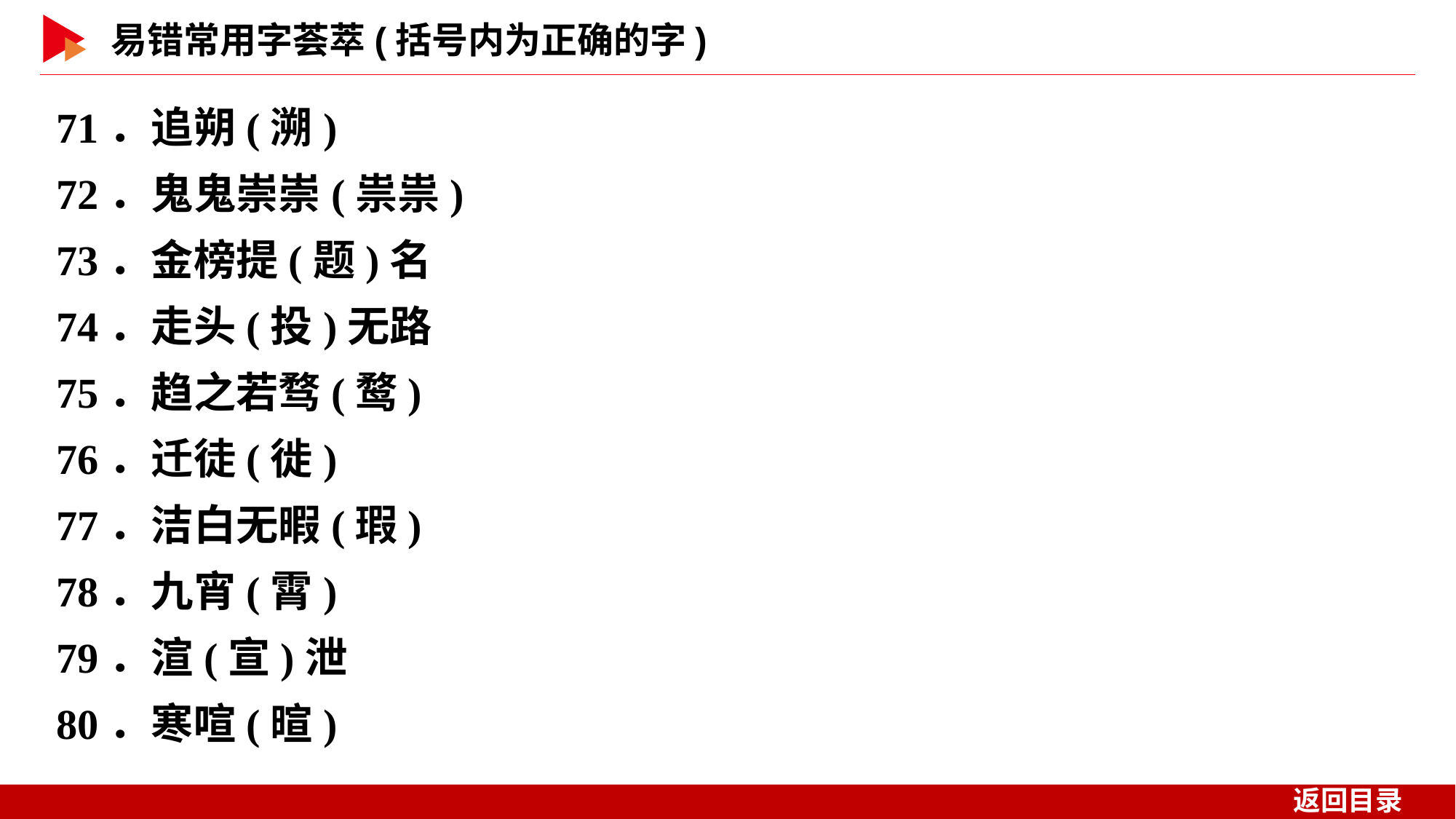

71．追朔(溯)
72．鬼鬼崇崇(祟祟)
73．金榜提(题)名
74．走头(投)无路
75．趋之若骛(鹜)
76．迁徒(徙)
77．洁白无暇(瑕)
78．九宵(霄)
79．渲(宣)泄
80．寒喧(暄)